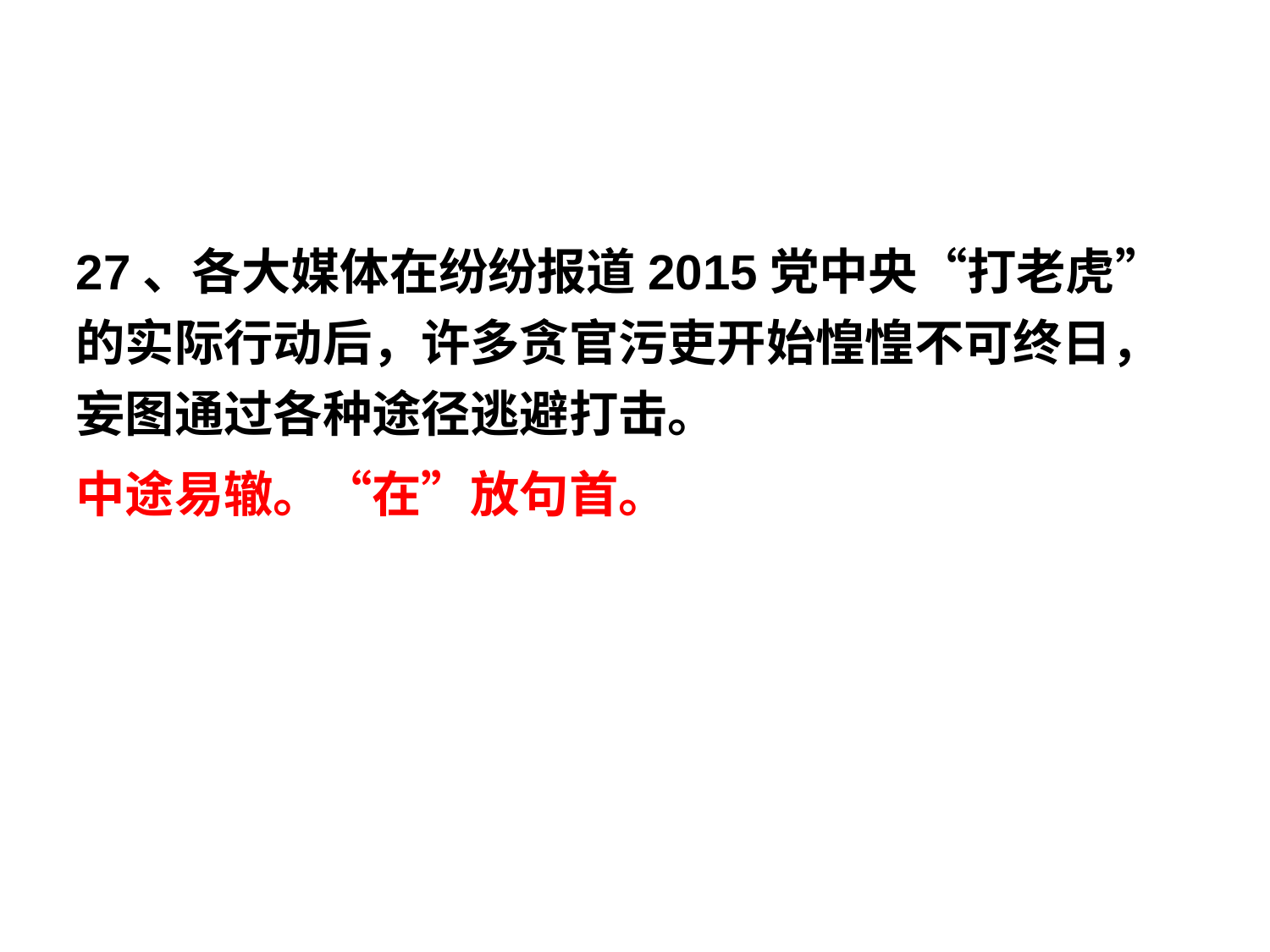

#
27、各大媒体在纷纷报道2015党中央“打老虎”的实际行动后，许多贪官污吏开始惶惶不可终日，妄图通过各种途径逃避打击。
中途易辙。“在”放句首。